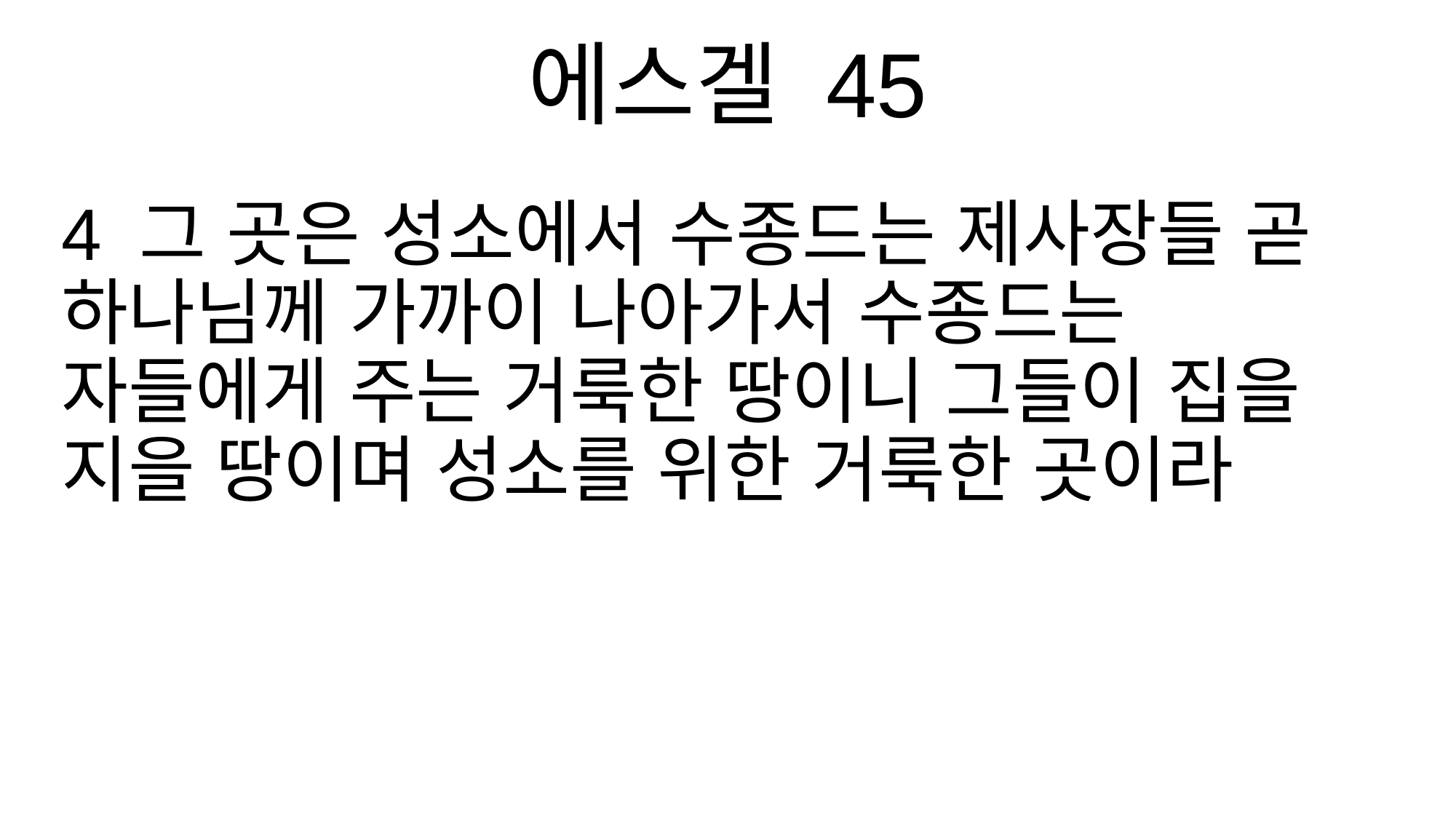

에스겔 45
4 그 곳은 성소에서 수종드는 제사장들 곧 하나님께 가까이 나아가서 수종드는 자들에게 주는 거룩한 땅이니 그들이 집을 지을 땅이며 성소를 위한 거룩한 곳이라